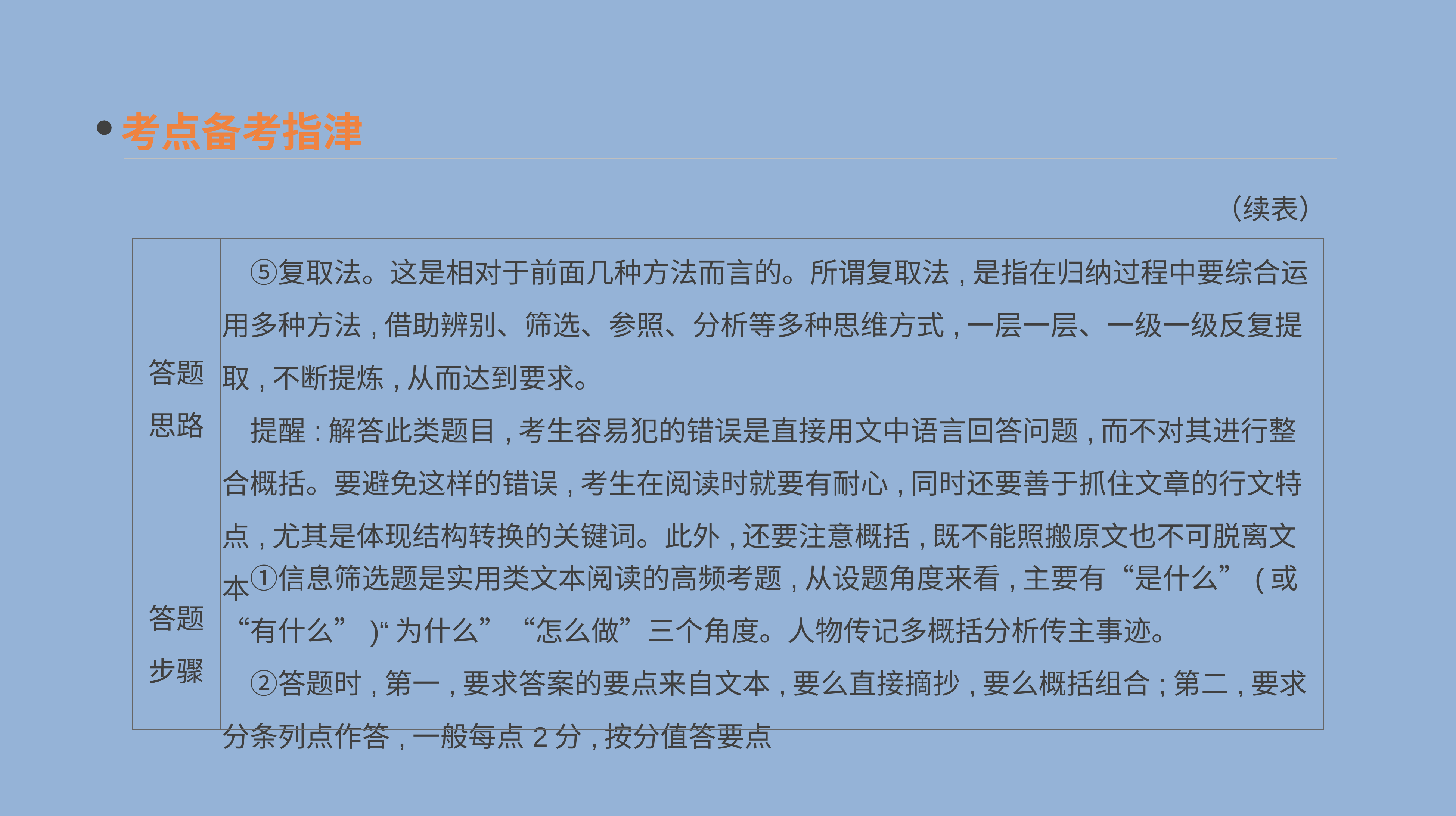

考点备考指津

（续表）
| 答题 思路 | ⑤复取法。这是相对于前面几种方法而言的。所谓复取法,是指在归纳过程中要综合运用多种方法,借助辨别、筛选、参照、分析等多种思维方式,一层一层、一级一级反复提取,不断提炼,从而达到要求。 　提醒:解答此类题目,考生容易犯的错误是直接用文中语言回答问题,而不对其进行整合概括。要避免这样的错误,考生在阅读时就要有耐心,同时还要善于抓住文章的行文特点,尤其是体现结构转换的关键词。此外,还要注意概括,既不能照搬原文也不可脱离文本 |
| --- | --- |
| 答题 步骤 | ①信息筛选题是实用类文本阅读的高频考题,从设题角度来看,主要有“是什么”(或“有什么”)“为什么”“怎么做”三个角度。人物传记多概括分析传主事迹。 　②答题时,第一,要求答案的要点来自文本,要么直接摘抄,要么概括组合;第二,要求分条列点作答,一般每点2分,按分值答要点 |